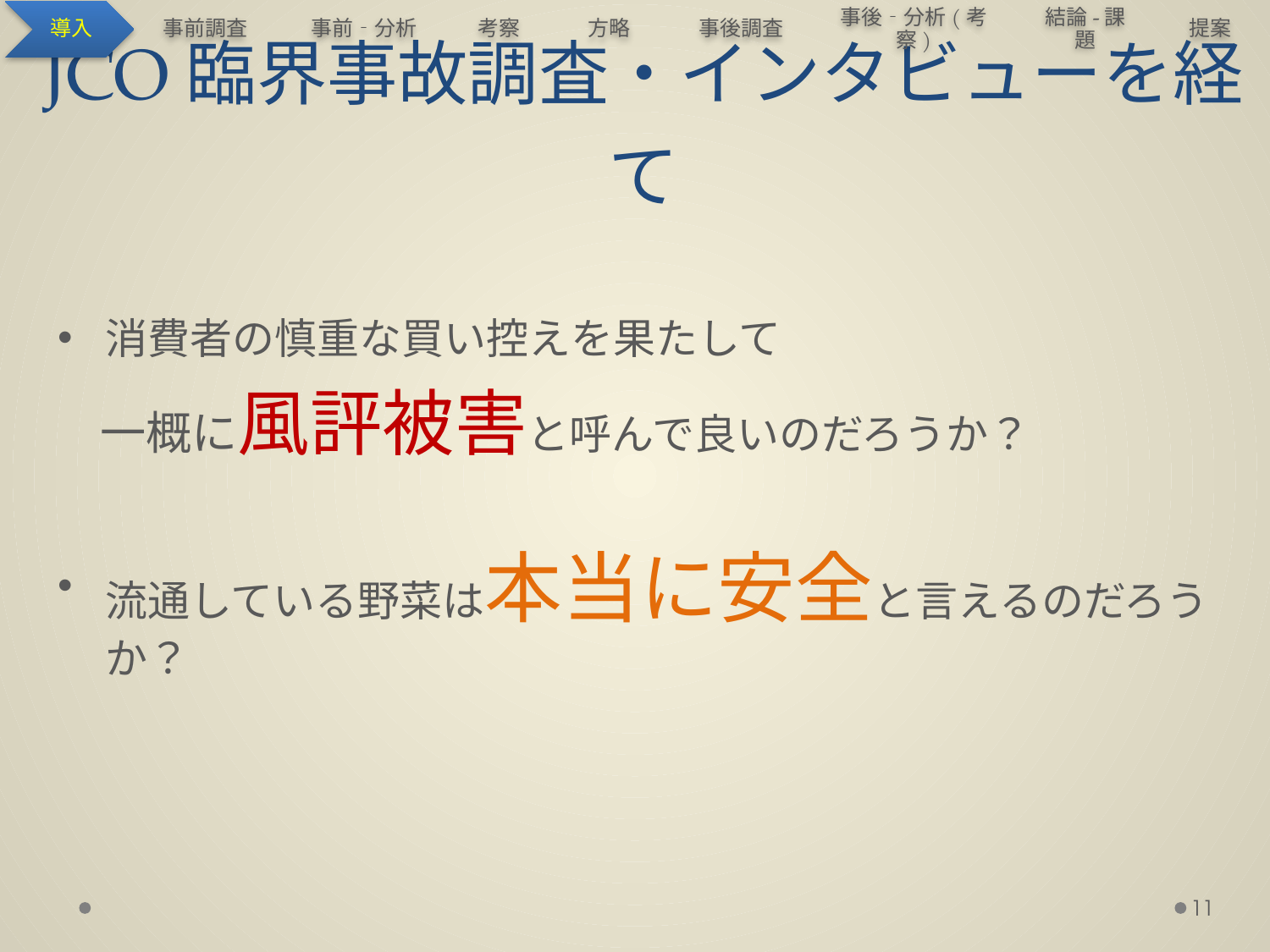

# JCO臨界事故調査・インタビューを経て
導入
事前調査
事前‐分析
考察
方略
事後調査
事後‐分析(考察)
結論-課題
提案

消費者の慎重な買い控えを果たして
　一概に風評被害と呼んで良いのだろうか？

流通している野菜は本当に安全と言えるのだろうか？

11